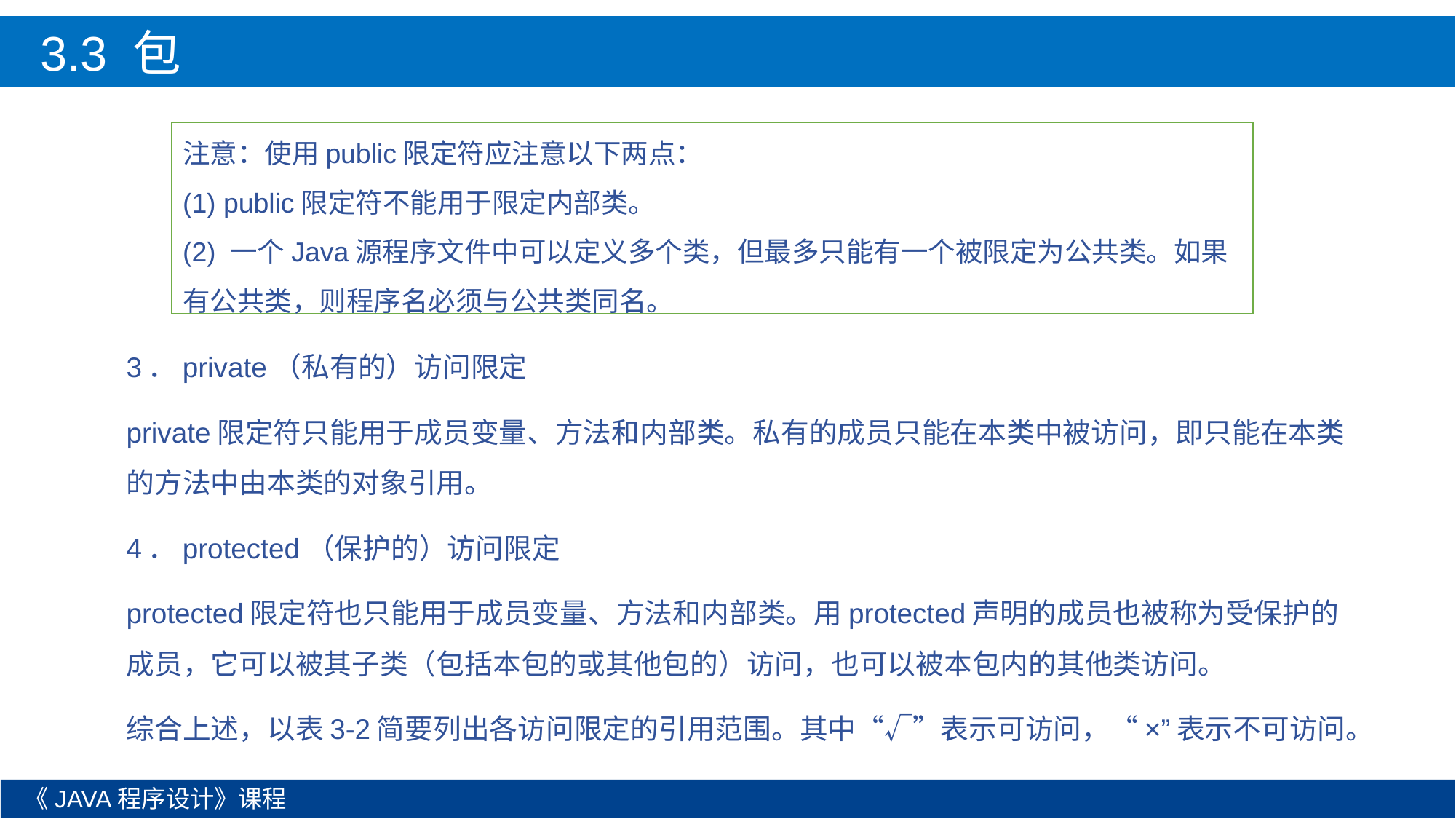

3.3 包
注意：使用public限定符应注意以下两点：
(1) public限定符不能用于限定内部类。
(2) 一个Java源程序文件中可以定义多个类，但最多只能有一个被限定为公共类。如果有公共类，则程序名必须与公共类同名。
3．private（私有的）访问限定
private限定符只能用于成员变量、方法和内部类。私有的成员只能在本类中被访问，即只能在本类的方法中由本类的对象引用。
4．protected（保护的）访问限定
protected限定符也只能用于成员变量、方法和内部类。用protected声明的成员也被称为受保护的成员，它可以被其子类（包括本包的或其他包的）访问，也可以被本包内的其他类访问。
综合上述，以表3-2简要列出各访问限定的引用范围。其中“√”表示可访问，“×”表示不可访问。
《JAVA程序设计》课程